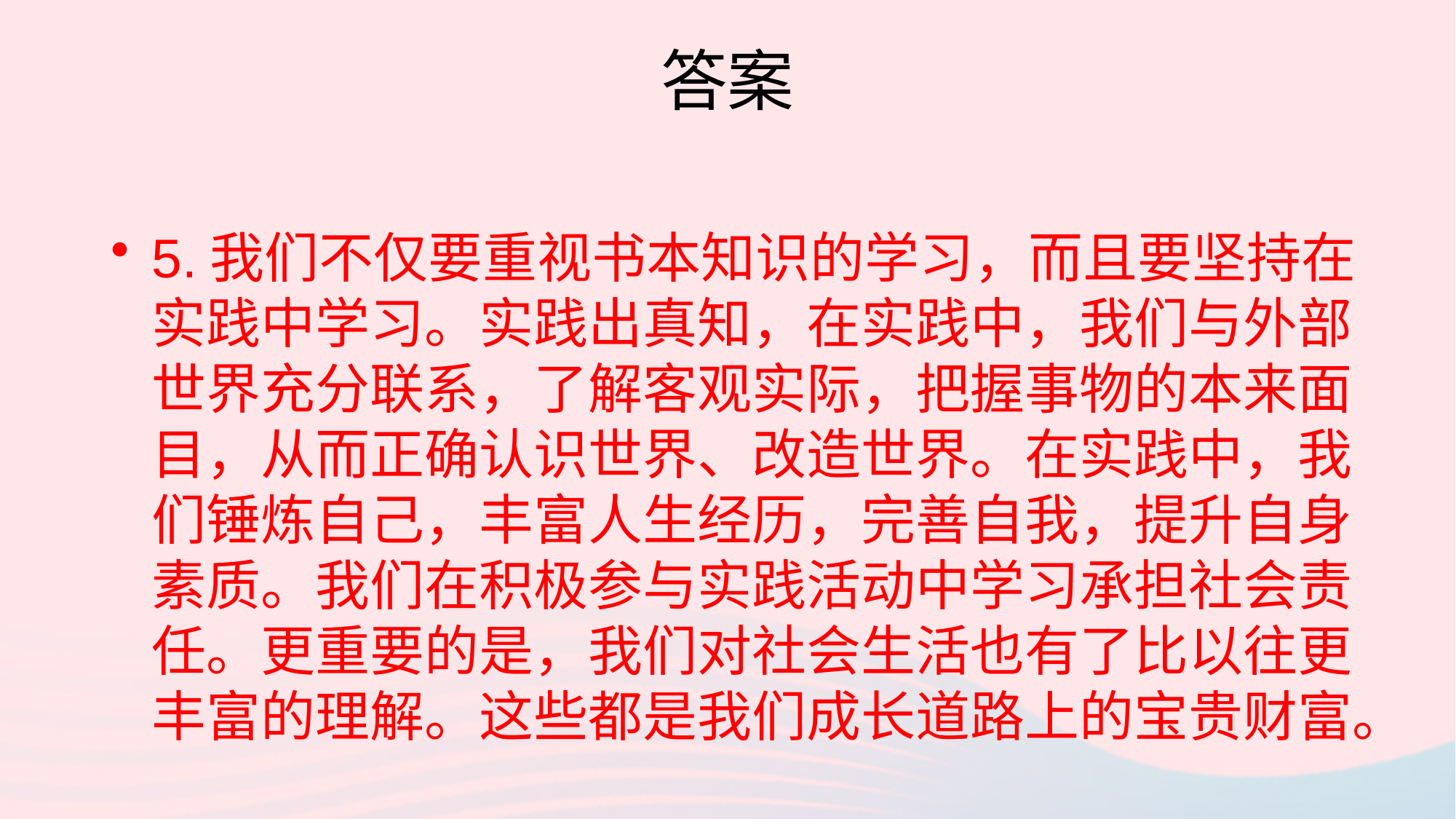

# 答案
5.我们不仅要重视书本知识的学习，而且要坚持在实践中学习。实践出真知，在实践中，我们与外部世界充分联系，了解客观实际，把握事物的本来面目，从而正确认识世界、改造世界。在实践中，我们锤炼自己，丰富人生经历，完善自我，提升自身素质。我们在积极参与实践活动中学习承担社会责任。更重要的是，我们对社会生活也有了比以往更丰富的理解。这些都是我们成长道路上的宝贵财富。